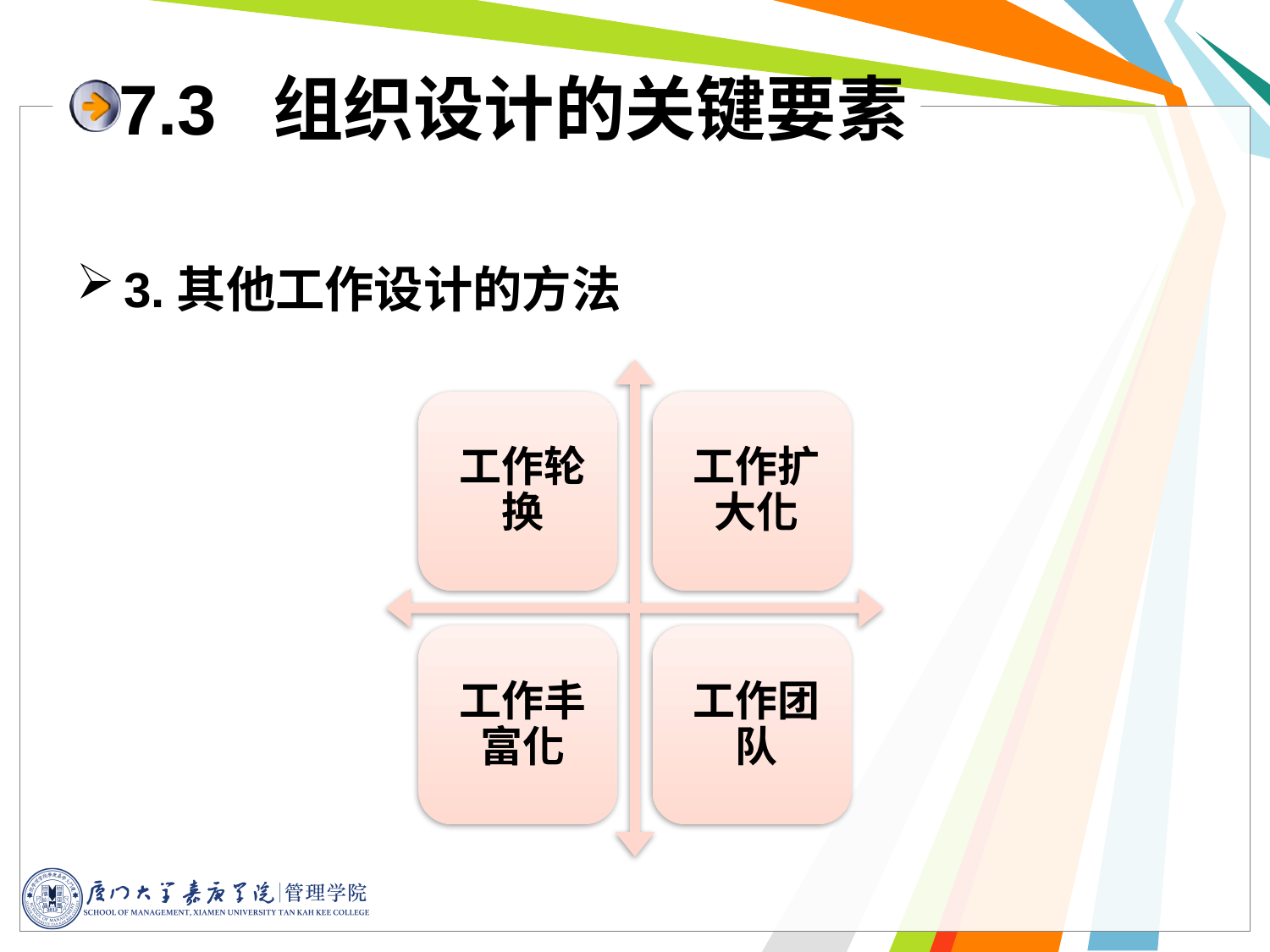

# 7.3  组织设计的关键要素
3.其他工作设计的方法

工作轮换
工作扩大化
工作丰富化
工作团队